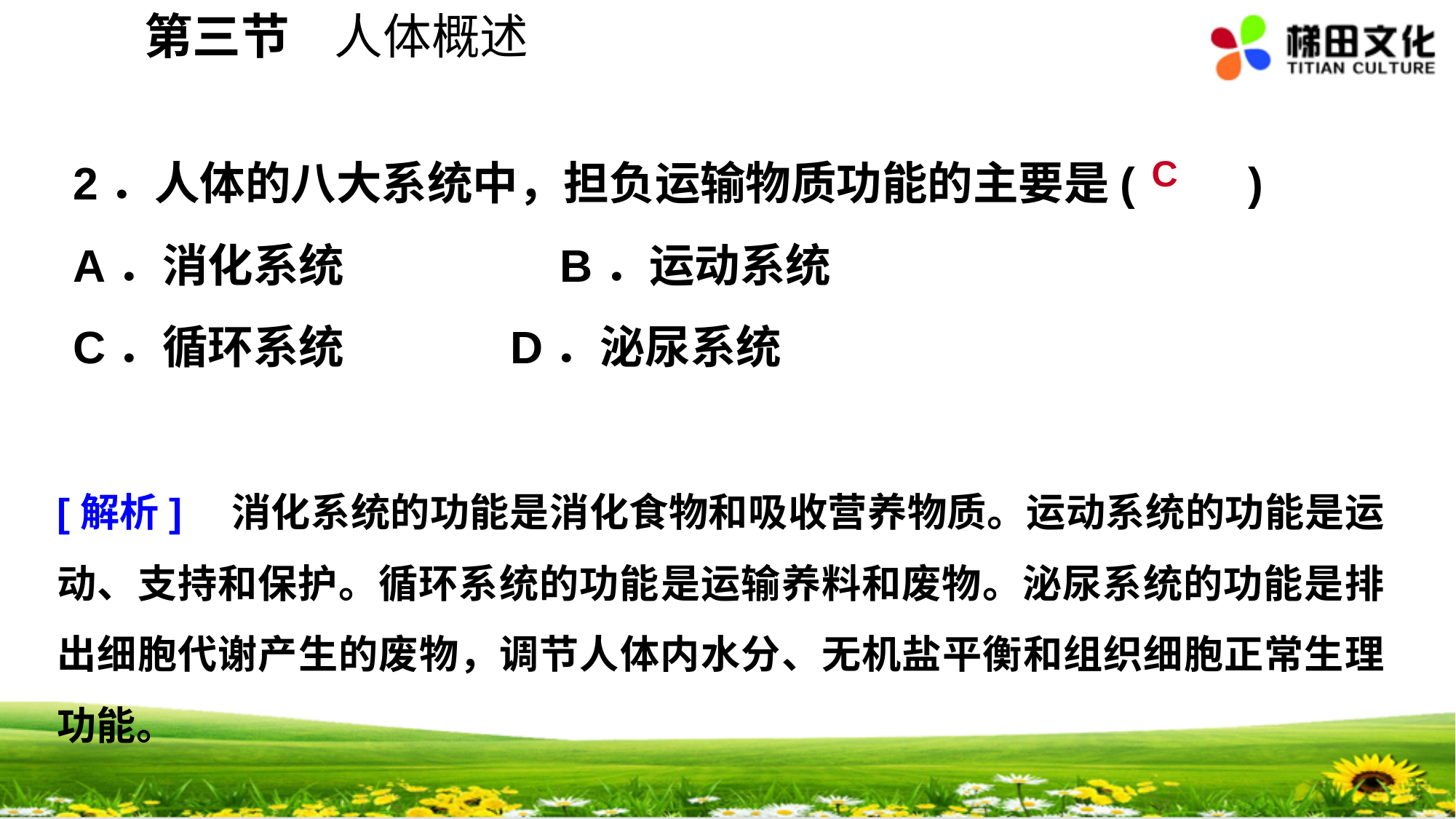

第三节    人体概述
2．人体的八大系统中，担负运输物质功能的主要是(　　)
A．消化系统　　           B．运动系统
C．循环系统               D．泌尿系统
C
[解析]　消化系统的功能是消化食物和吸收营养物质。运动系统的功能是运动、支持和保护。循环系统的功能是运输养料和废物。泌尿系统的功能是排出细胞代谢产生的废物，调节人体内水分、无机盐平衡和组织细胞正常生理功能。